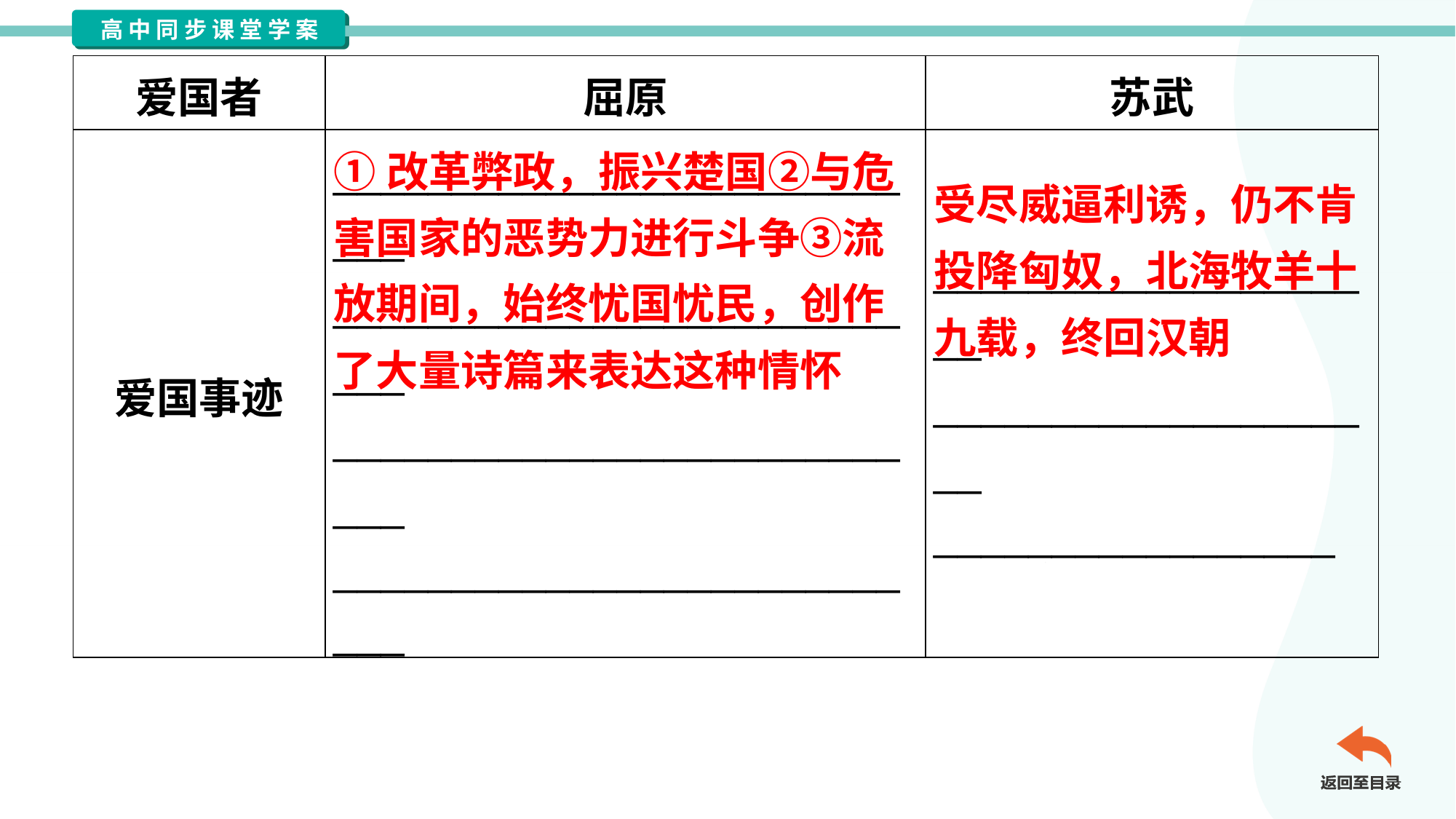

| 爱国者 | 屈原 | 苏武 |
| --- | --- | --- |
| 爱国事迹 | \_\_\_\_\_\_\_\_\_\_\_\_\_\_\_\_\_\_\_\_\_\_\_\_\_\_\_ \_\_\_\_\_\_\_\_\_\_\_\_\_\_\_\_\_\_\_\_\_\_\_\_\_\_\_ \_\_\_\_\_\_\_\_\_\_\_\_\_\_\_\_\_\_\_\_\_\_\_\_\_\_\_ \_\_\_\_\_\_\_\_\_\_\_\_\_\_\_\_\_\_\_\_\_\_\_\_\_\_\_ | \_\_\_\_\_\_\_\_\_\_\_\_\_\_\_\_\_\_\_\_ \_\_\_\_\_\_\_\_\_\_\_\_\_\_\_\_\_\_\_\_ \_\_\_\_\_\_\_\_\_\_\_\_\_\_\_\_\_ |
①改革弊政，振兴楚国②与危害国家的恶势力进行斗争③流放期间，始终忧国忧民，创作了大量诗篇来表达这种情怀
受尽威逼利诱，仍不肯投降匈奴，北海牧羊十九载，终回汉朝